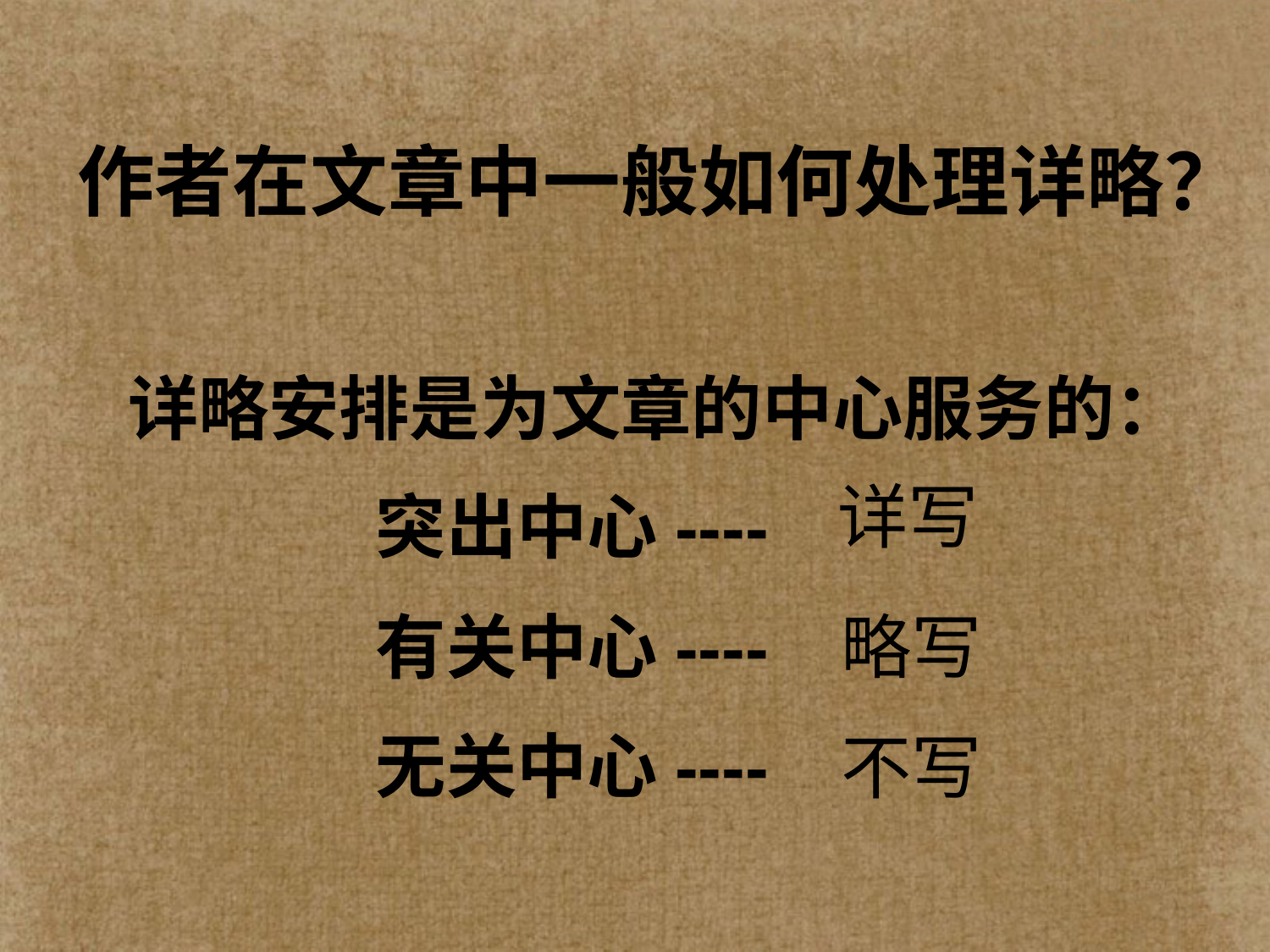

作者在文章中一般如何处理详略？
详略安排是为文章的中心服务的：
详写
突出中心----
有关中心----
无关中心----
略写
不写